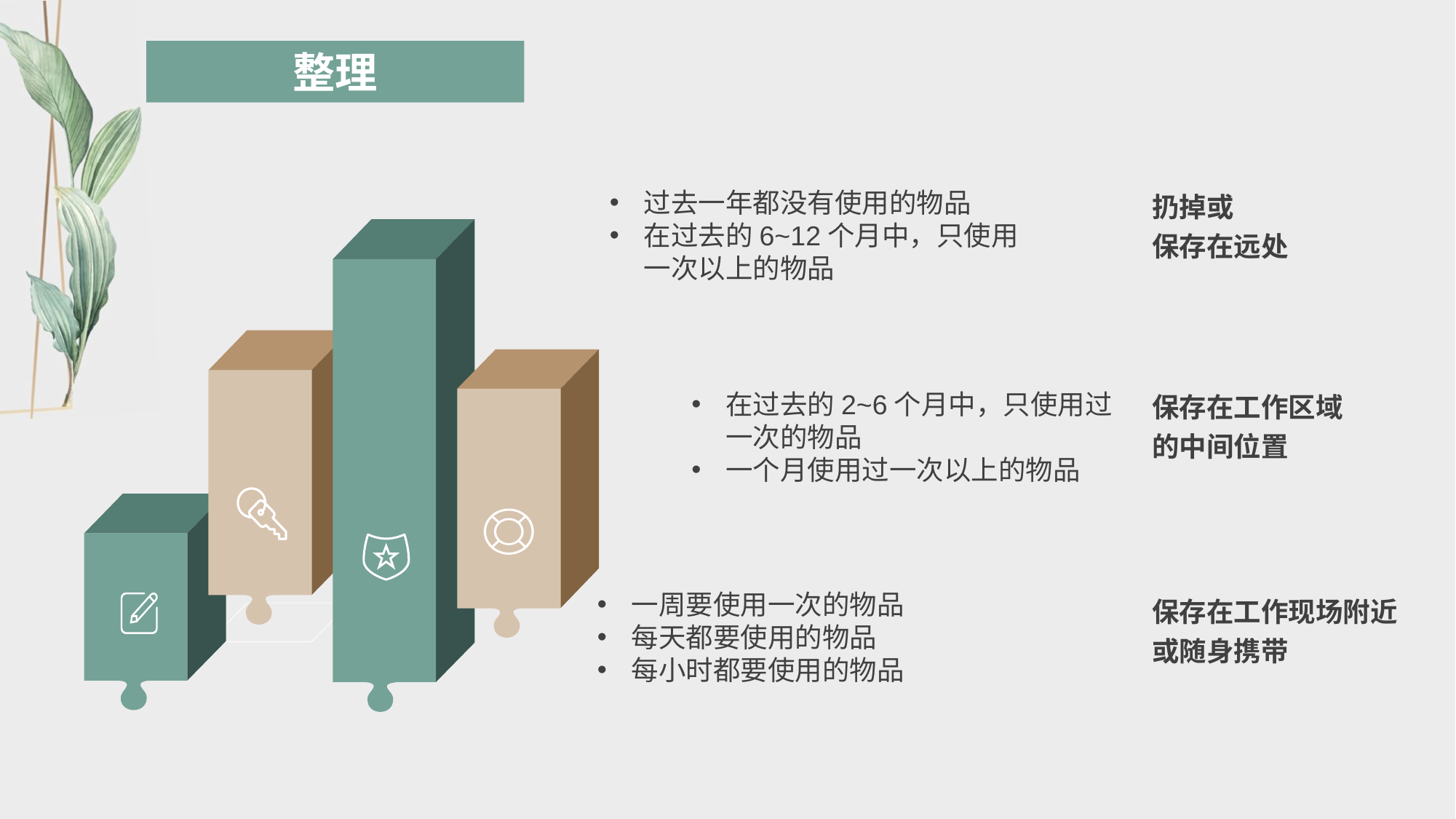

扔掉或
保存在远处
过去一年都没有使用的物品
在过去的6~12个月中，只使用一次以上的物品

保存在工作区域的中间位置
在过去的2~6个月中，只使用过一次的物品
一个月使用过一次以上的物品

保存在工作现场附近或随身携带
一周要使用一次的物品
每天都要使用的物品
每小时都要使用的物品